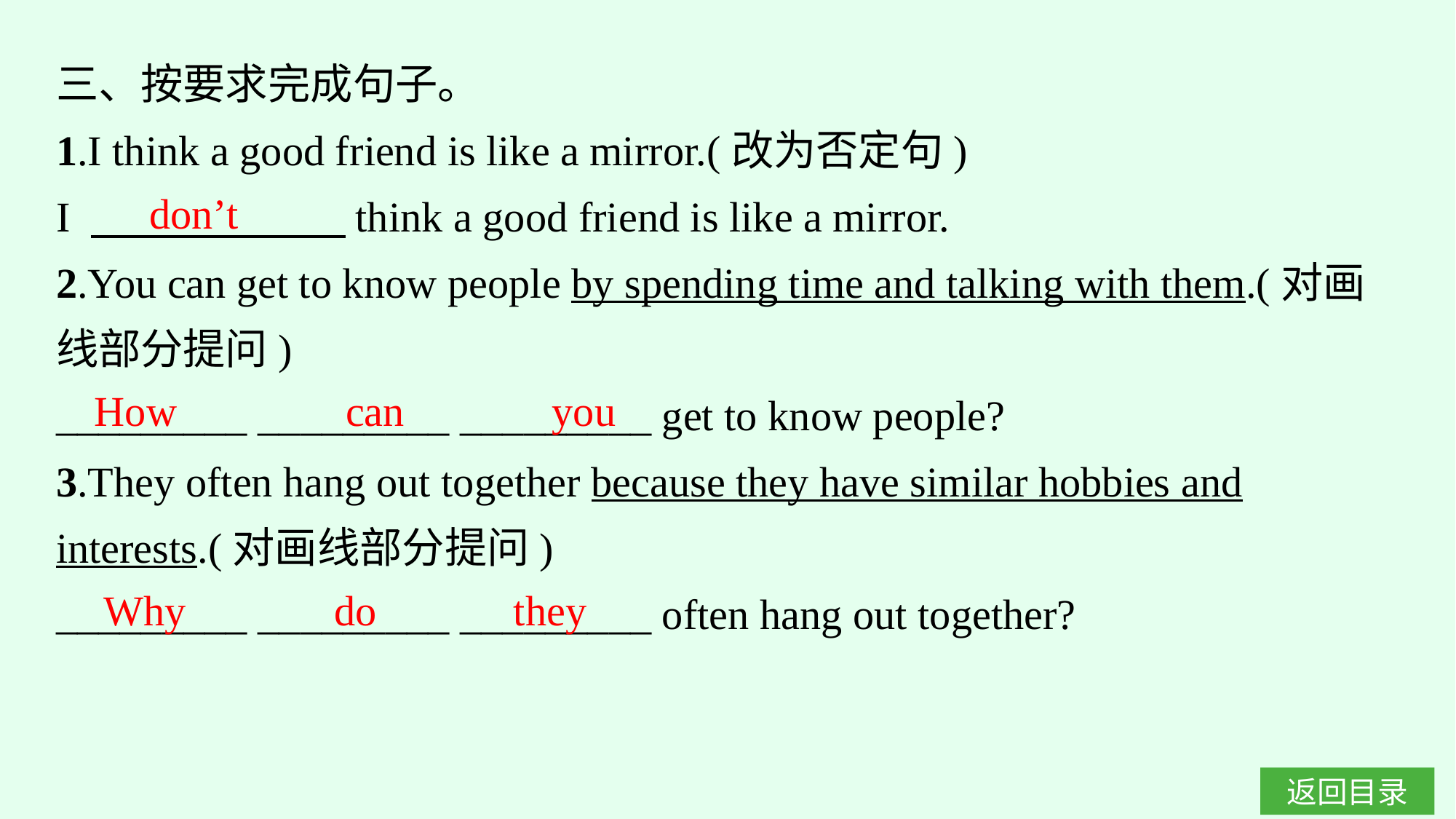

三、按要求完成句子。
1.I think a good friend is like a mirror.(改为否定句)
I 　　　　　　think a good friend is like a mirror.
2.You can get to know people by spending time and talking with them.(对画线部分提问)
_________ _________ _________ get to know people?
3.They often hang out together because they have similar hobbies and interests.(对画线部分提问)
_________ _________ _________ often hang out together?
don’t
How                can              you
Why              do             they